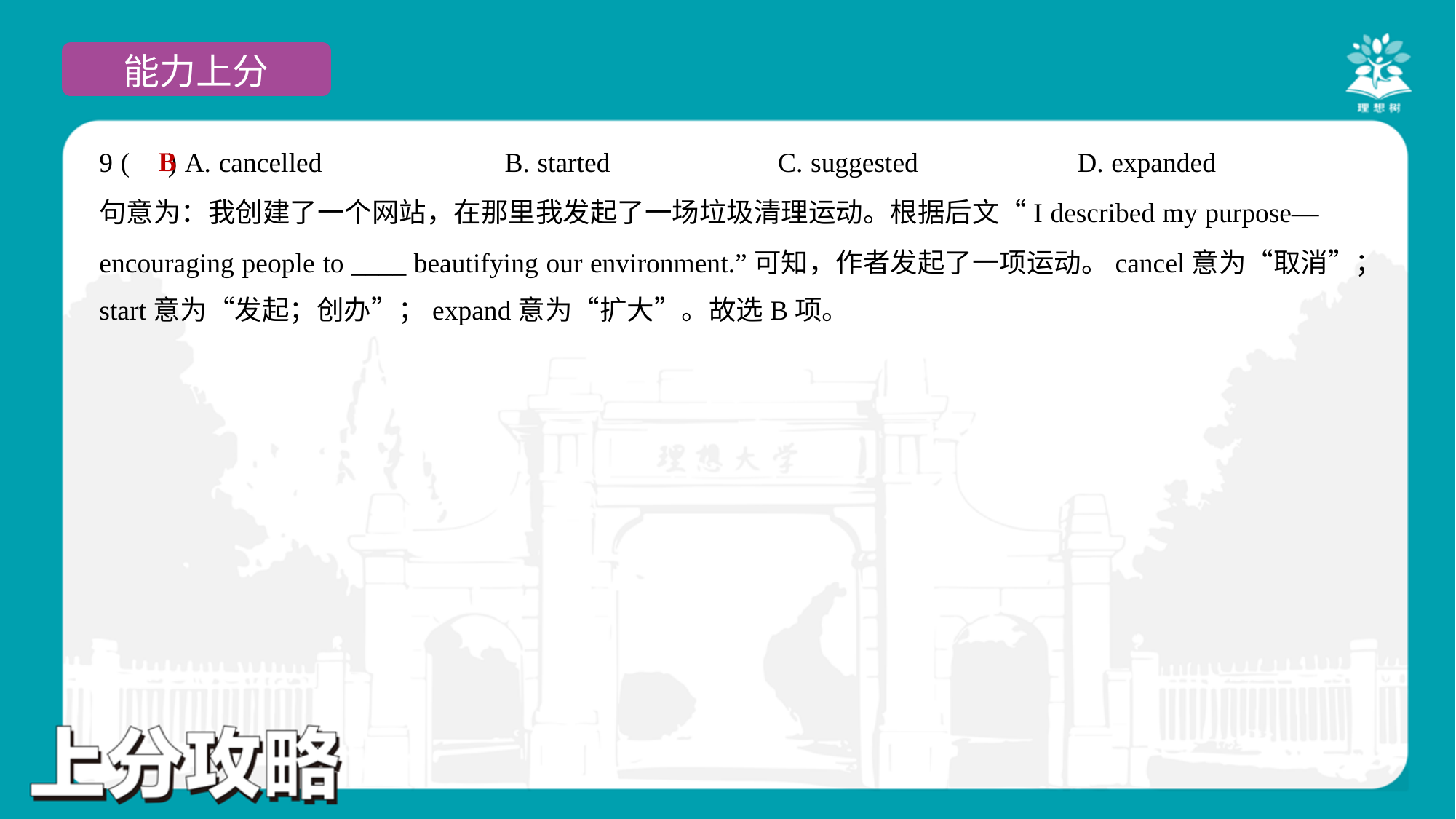

B
9 (     ) A. cancelled	B. started	C. suggested	D. expanded
句意为：我创建了一个网站，在那里我发起了一场垃圾清理运动。根据后文“I described my purpose—
encouraging people to ____ beautifying our environment.”可知，作者发起了一项运动。cancel意为“取消”；
start意为“发起；创办”；expand意为“扩大”。故选B项。